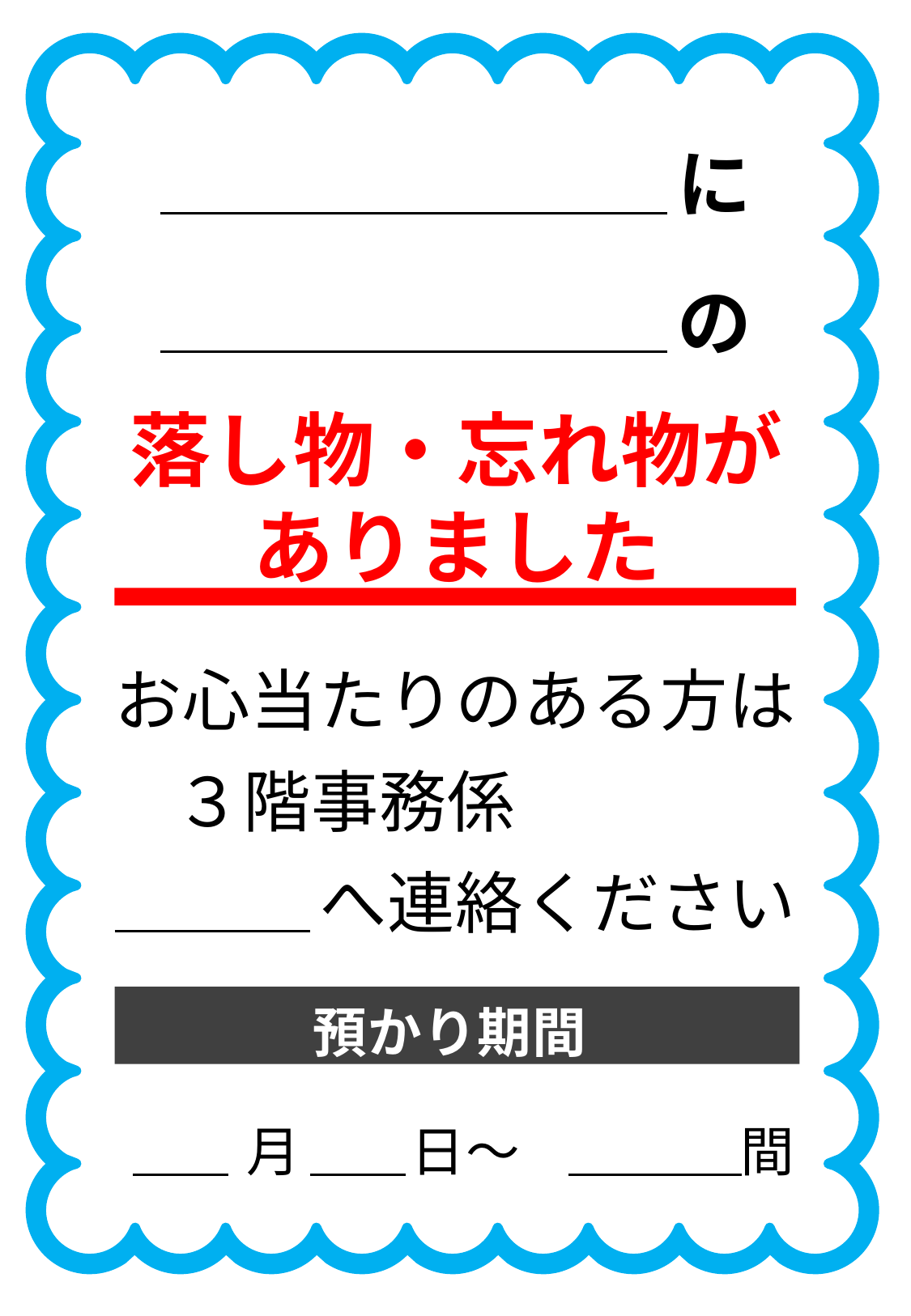

に

の
落し物・忘れ物が
ありました

お心当たりのある方は
３階事務係
　　　へ連絡ください

預かり期間
月　　日～　　　　間